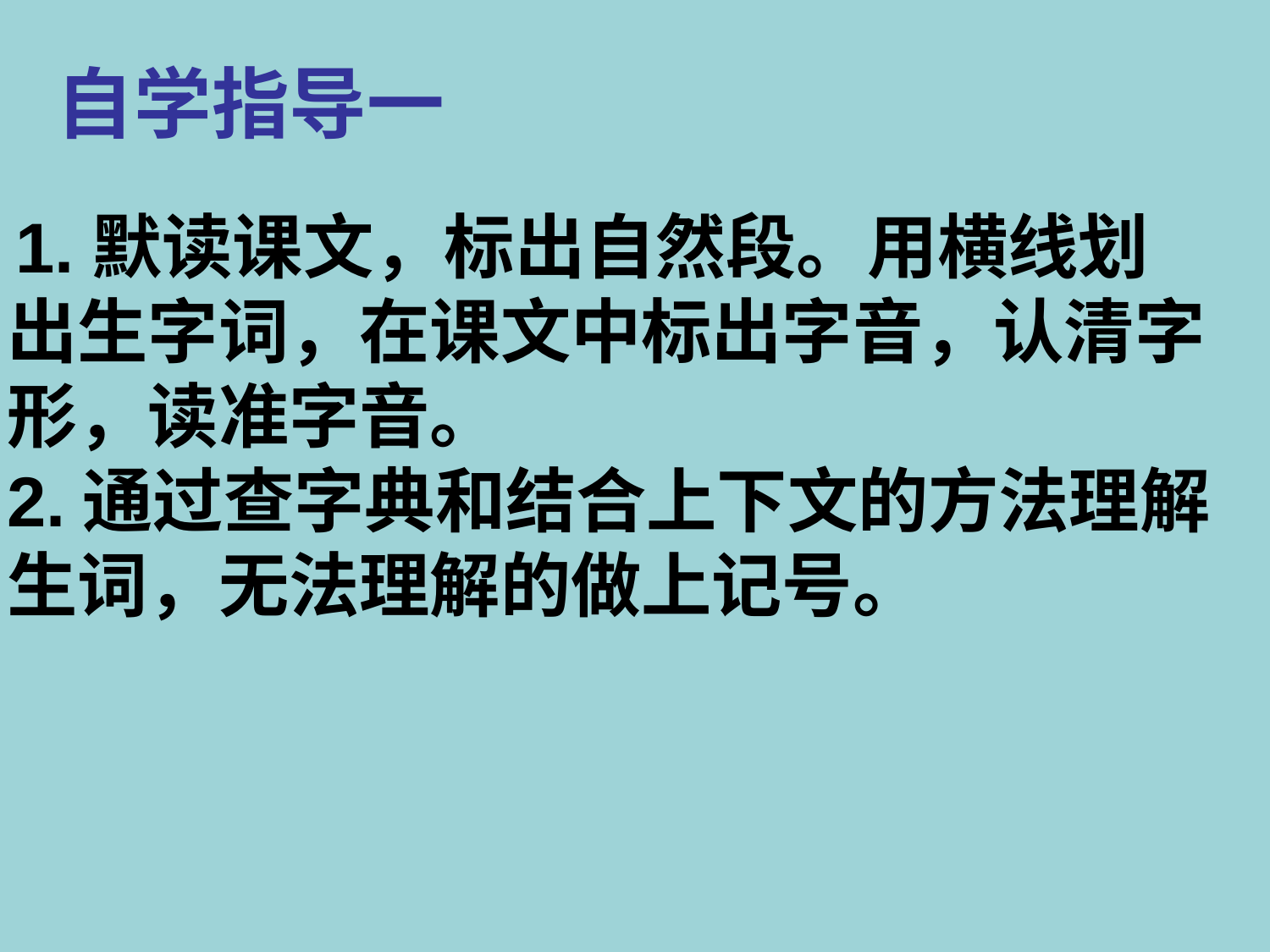

自学指导一
 1.默读课文，标出自然段。用横线划出生字词，在课文中标出字音，认清字形，读准字音。
2.通过查字典和结合上下文的方法理解生词，无法理解的做上记号。